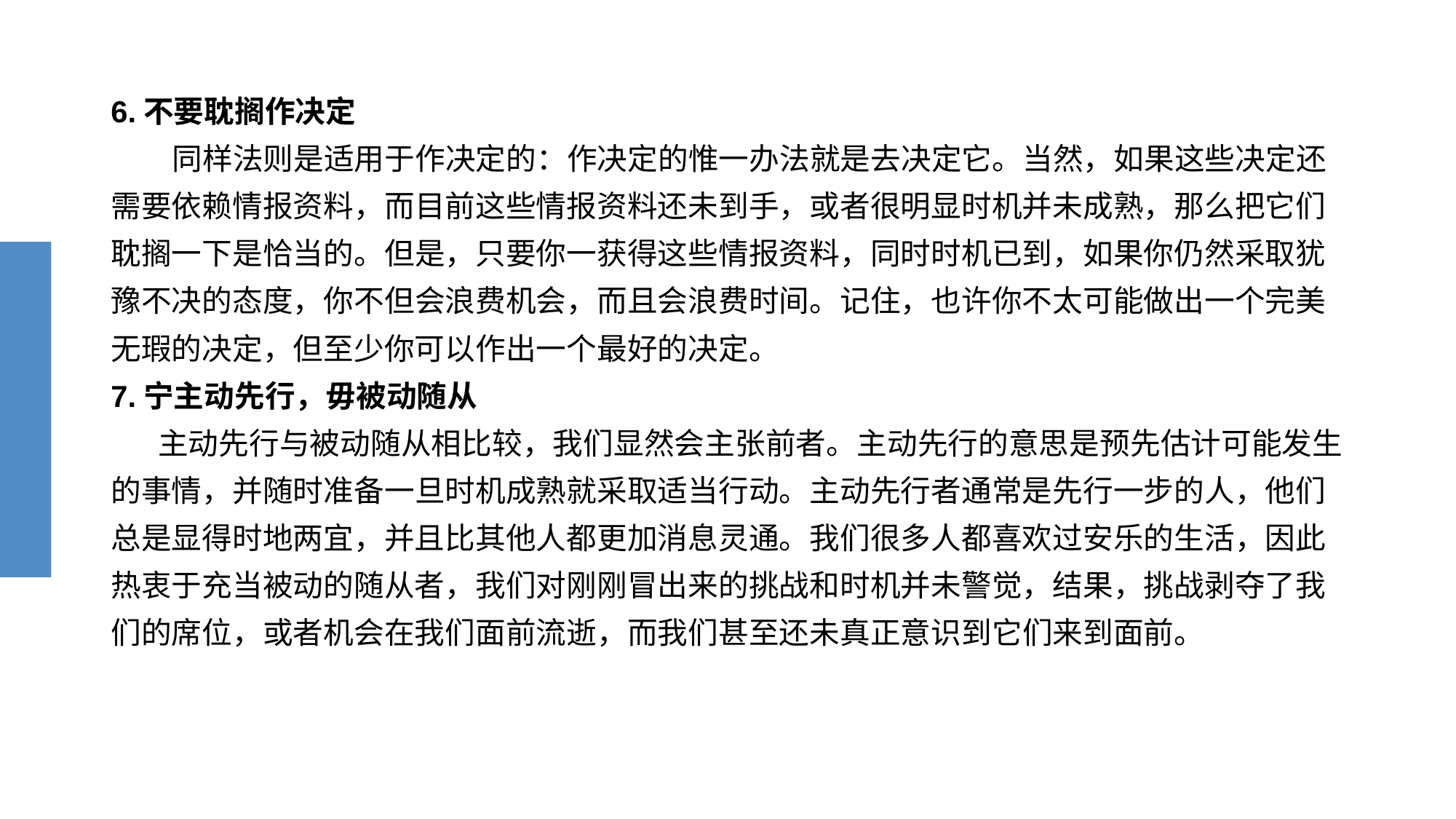

# 6.不要耽搁作决定
        同样法则是适用于作决定的：作决定的惟一办法就是去决定它。当然，如果这些决定还需要依赖情报资料，而目前这些情报资料还未到手，或者很明显时机并未成熟，那么把它们耽搁一下是恰当的。但是，只要你一获得这些情报资料，同时时机已到，如果你仍然采取犹豫不决的态度，你不但会浪费机会，而且会浪费时间。记住，也许你不太可能做出一个完美无瑕的决定，但至少你可以作出一个最好的决定。
7.宁主动先行，毋被动随从
       主动先行与被动随从相比较，我们显然会主张前者。主动先行的意思是预先估计可能发生的事情，并随时准备一旦时机成熟就采取适当行动。主动先行者通常是先行一步的人，他们总是显得时地两宜，并且比其他人都更加消息灵通。我们很多人都喜欢过安乐的生活，因此热衷于充当被动的随从者，我们对刚刚冒出来的挑战和时机并未警觉，结果，挑战剥夺了我们的席位，或者机会在我们面前流逝，而我们甚至还未真正意识到它们来到面前。